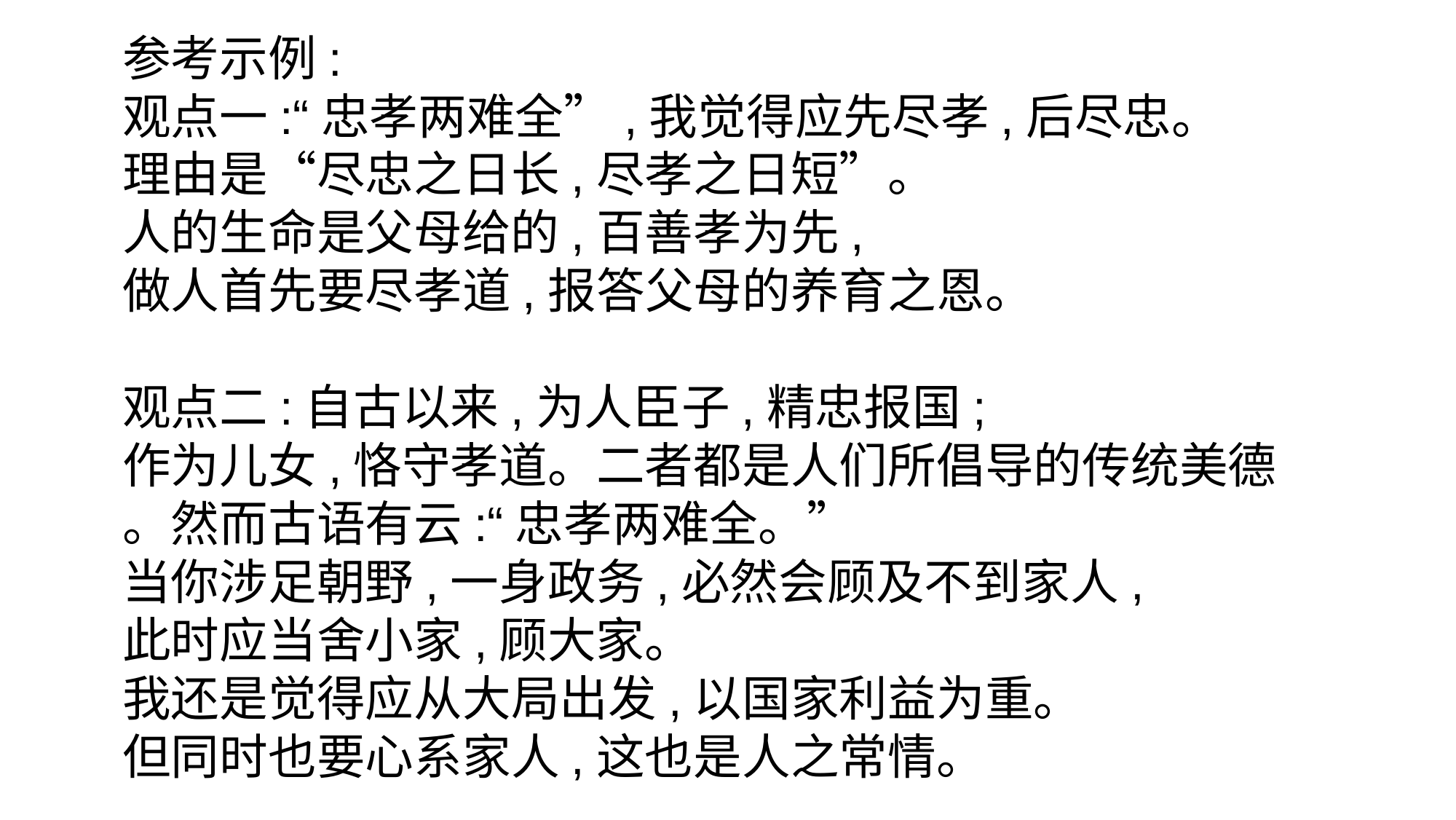

参考示例:
观点一:“忠孝两难全”,我觉得应先尽孝,后尽忠。
理由是“尽忠之日长,尽孝之日短”。
人的生命是父母给的,百善孝为先,
做人首先要尽孝道,报答父母的养育之恩。

观点二:自古以来,为人臣子,精忠报国;
作为儿女,恪守孝道。二者都是人们所倡导的传统美德
。然而古语有云:“忠孝两难全。”
当你涉足朝野,一身政务,必然会顾及不到家人,
此时应当舍小家,顾大家。
我还是觉得应从大局出发,以国家利益为重。
但同时也要心系家人,这也是人之常情。